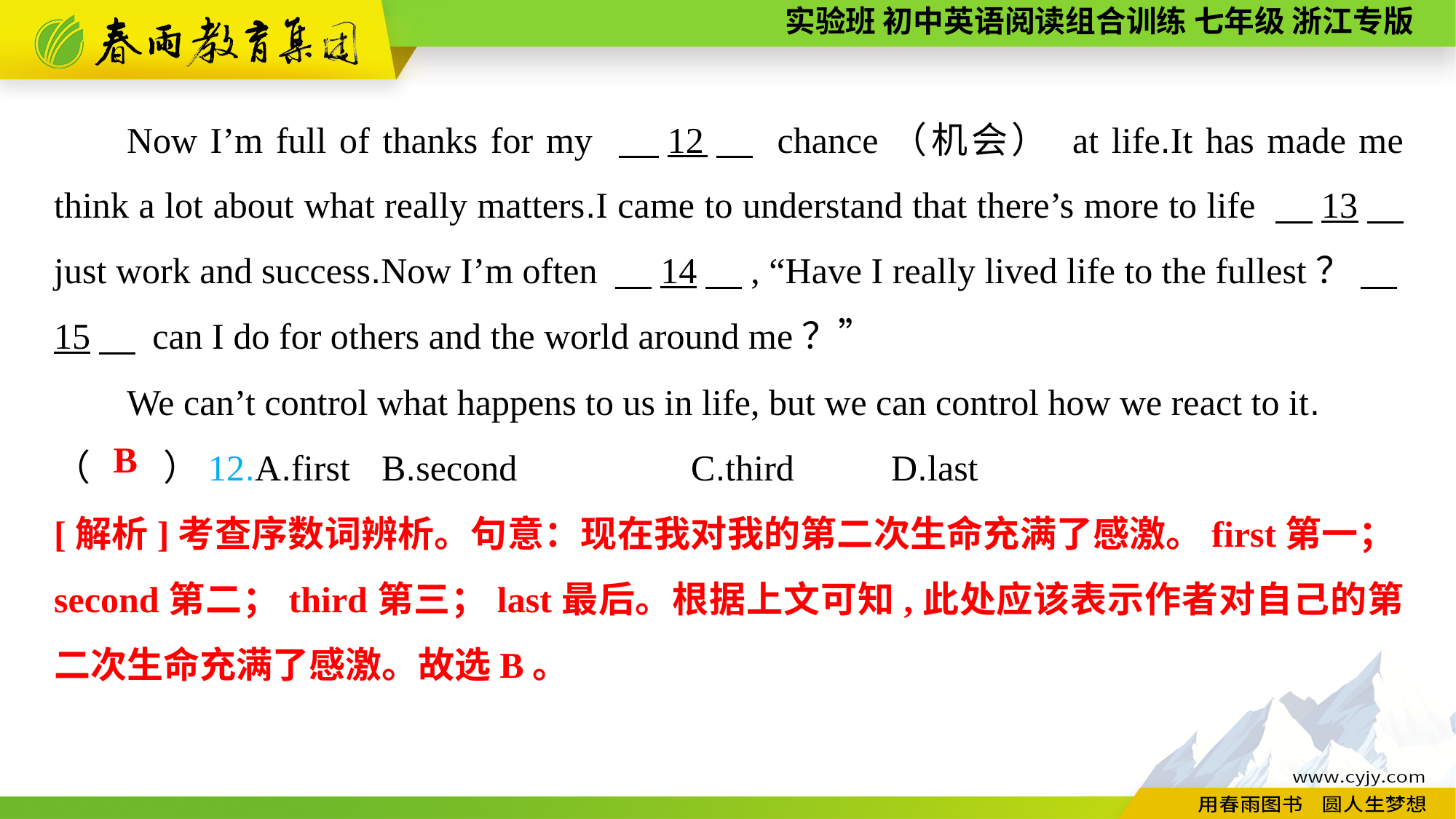

Now I’m full of thanks for my 　12　 chance（机会） at life.It has made me think a lot about what really matters.I came to understand that there’s more to life 　13　 just work and success.Now I’m often 　14　, “Have I really lived life to the fullest？ 　15　 can I do for others and the world around me？”
We can’t control what happens to us in life, but we can control how we react to it.
（　　）12.A.first	B.second	          C.third	        D.last
B
[解析]考查序数词辨析。句意：现在我对我的第二次生命充满了感激。first第一；second第二；third第三；last最后。根据上文可知,此处应该表示作者对自己的第二次生命充满了感激。故选B。